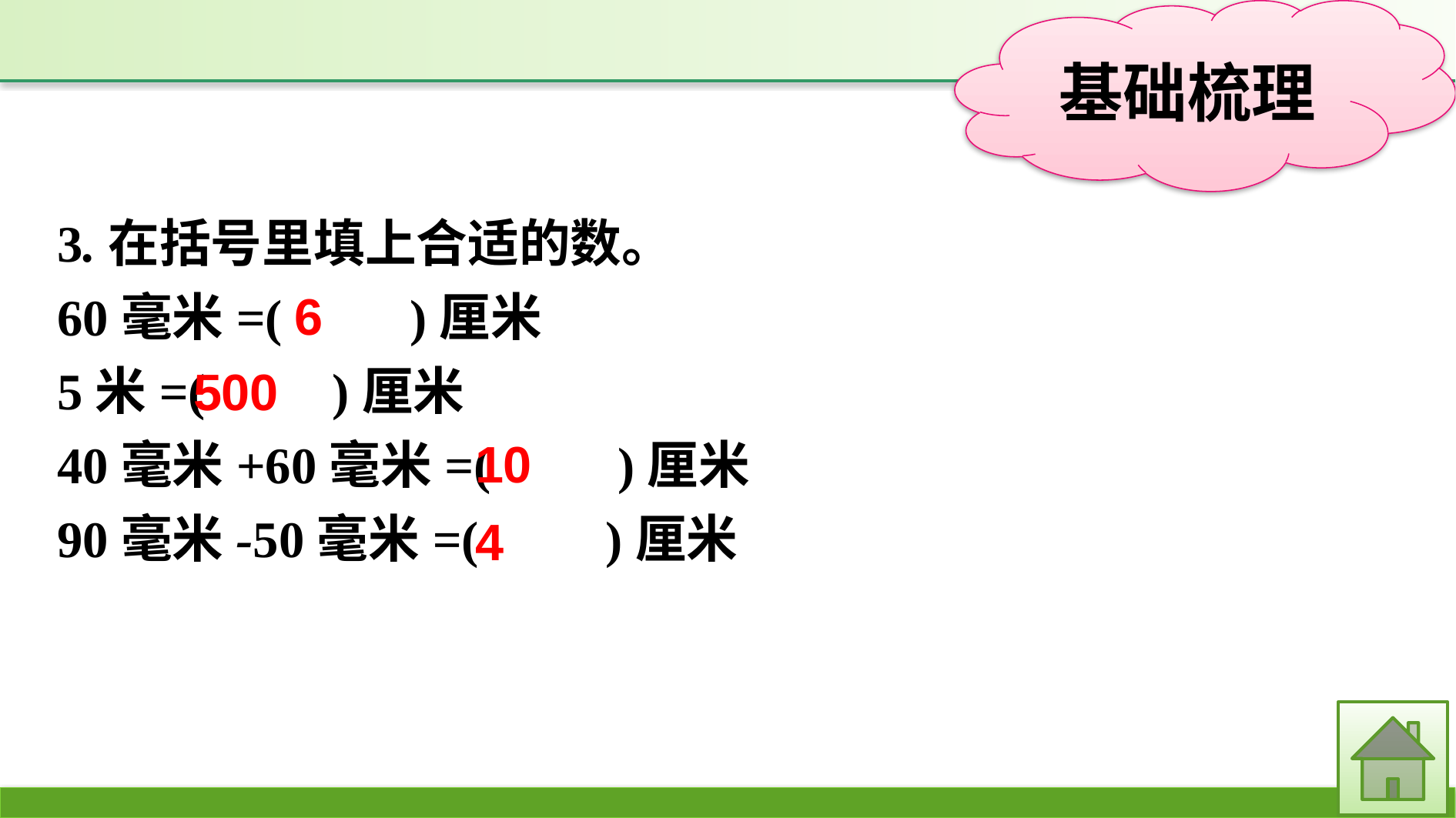

3.在括号里填上合适的数。
60毫米=(　　)厘米
5米=(　　)厘米
40毫米+60毫米=(　　)厘米
90毫米-50毫米=(　　)厘米
6
500
10
4